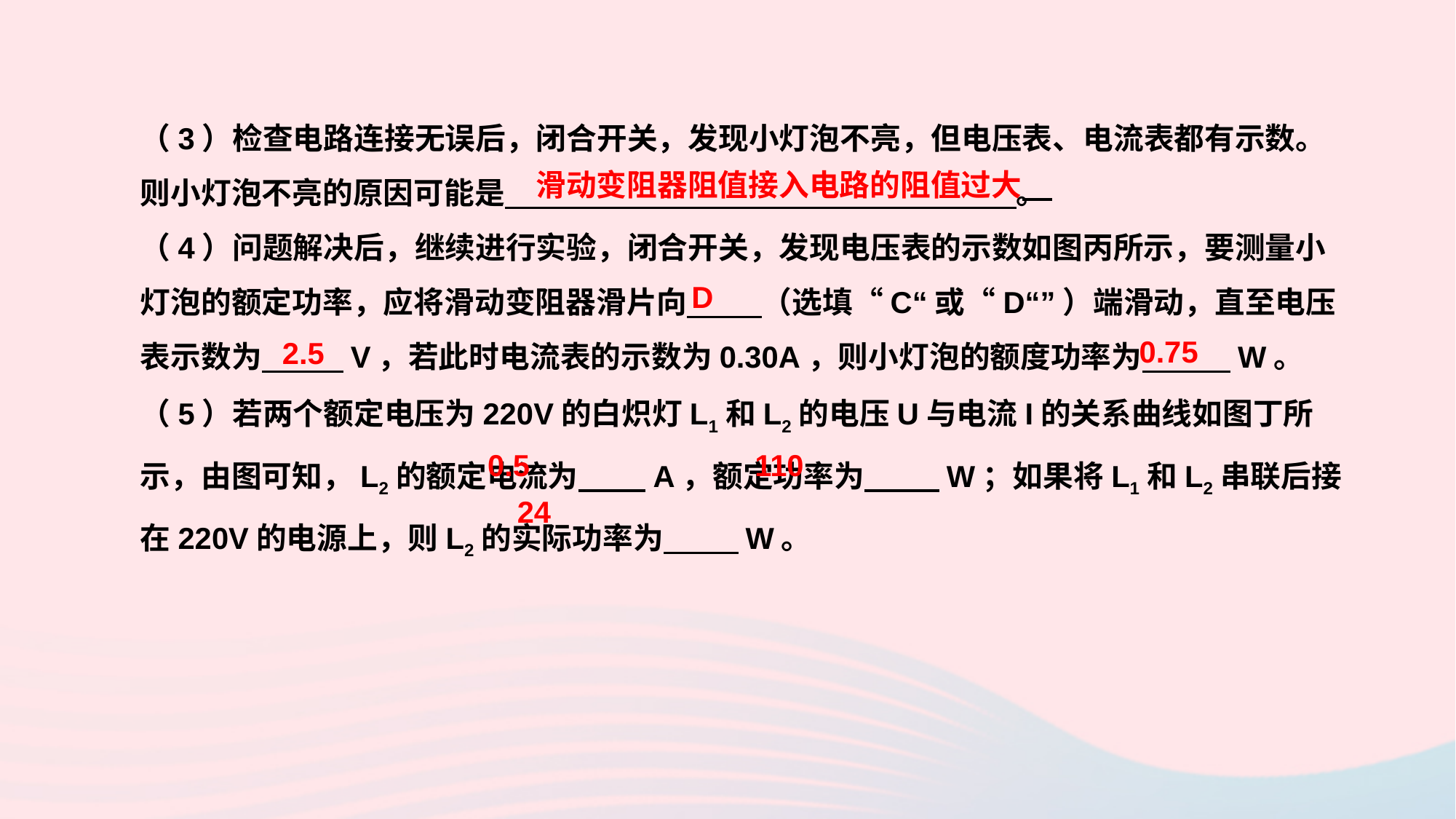

（3）检查电路连接无误后，闭合开关，发现小灯泡不亮，但电压表、电流表都有示数。则小灯泡不亮的原因可能是                                                                          。
（4）问题解决后，继续进行实验，闭合开关，发现电压表的示数如图丙所示，要测量小灯泡的额定功率，应将滑动变阻器滑片向　  　（选填“C“或“D“”）端滑动，直至电压表示数为　   　V，若此时电流表的示数为0.30A，则小灯泡的额度功率为　    　W。
（5）若两个额定电压为220V的白炽灯L1和L2的电压U与电流I的关系曲线如图丁所示，由图可知，L2的额定电流为　 　A，额定功率为　  　W；如果将L1和L2串联后接在220V的电源上，则L2的实际功率为　  　W。
滑动变阻器阻值接入电路的阻值过大
D
0.75
2.5
0.5
110
24